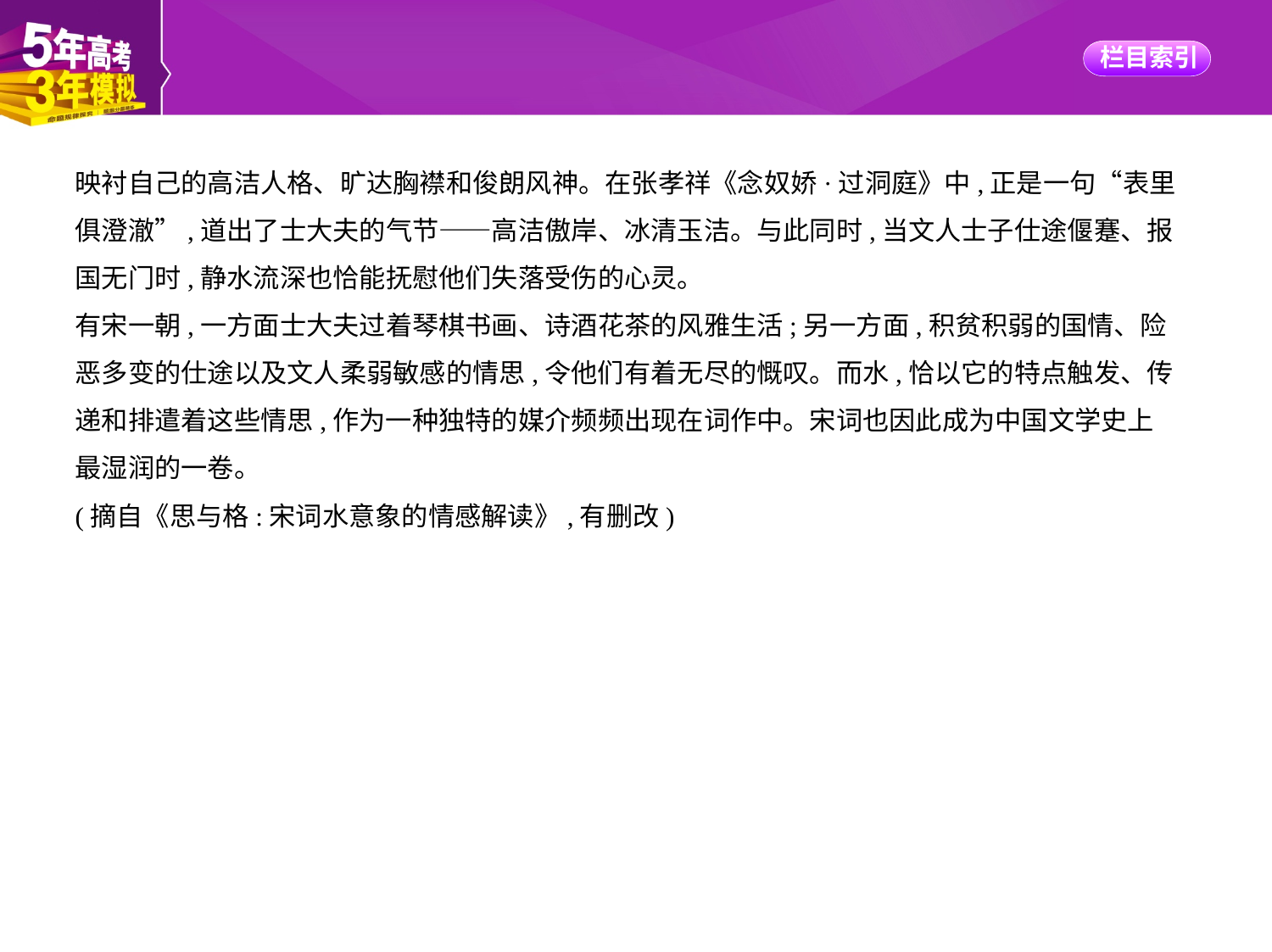

映衬自己的高洁人格、旷达胸襟和俊朗风神。在张孝祥《念奴娇·过洞庭》中,正是一句“表里
俱澄澈”,道出了士大夫的气节——高洁傲岸、冰清玉洁。与此同时,当文人士子仕途偃蹇、报
国无门时,静水流深也恰能抚慰他们失落受伤的心灵。
有宋一朝,一方面士大夫过着琴棋书画、诗酒花茶的风雅生活;另一方面,积贫积弱的国情、险
恶多变的仕途以及文人柔弱敏感的情思,令他们有着无尽的慨叹。而水,恰以它的特点触发、传
递和排遣着这些情思,作为一种独特的媒介频频出现在词作中。宋词也因此成为中国文学史上
最湿润的一卷。
(摘自《思与格:宋词水意象的情感解读》,有删改)